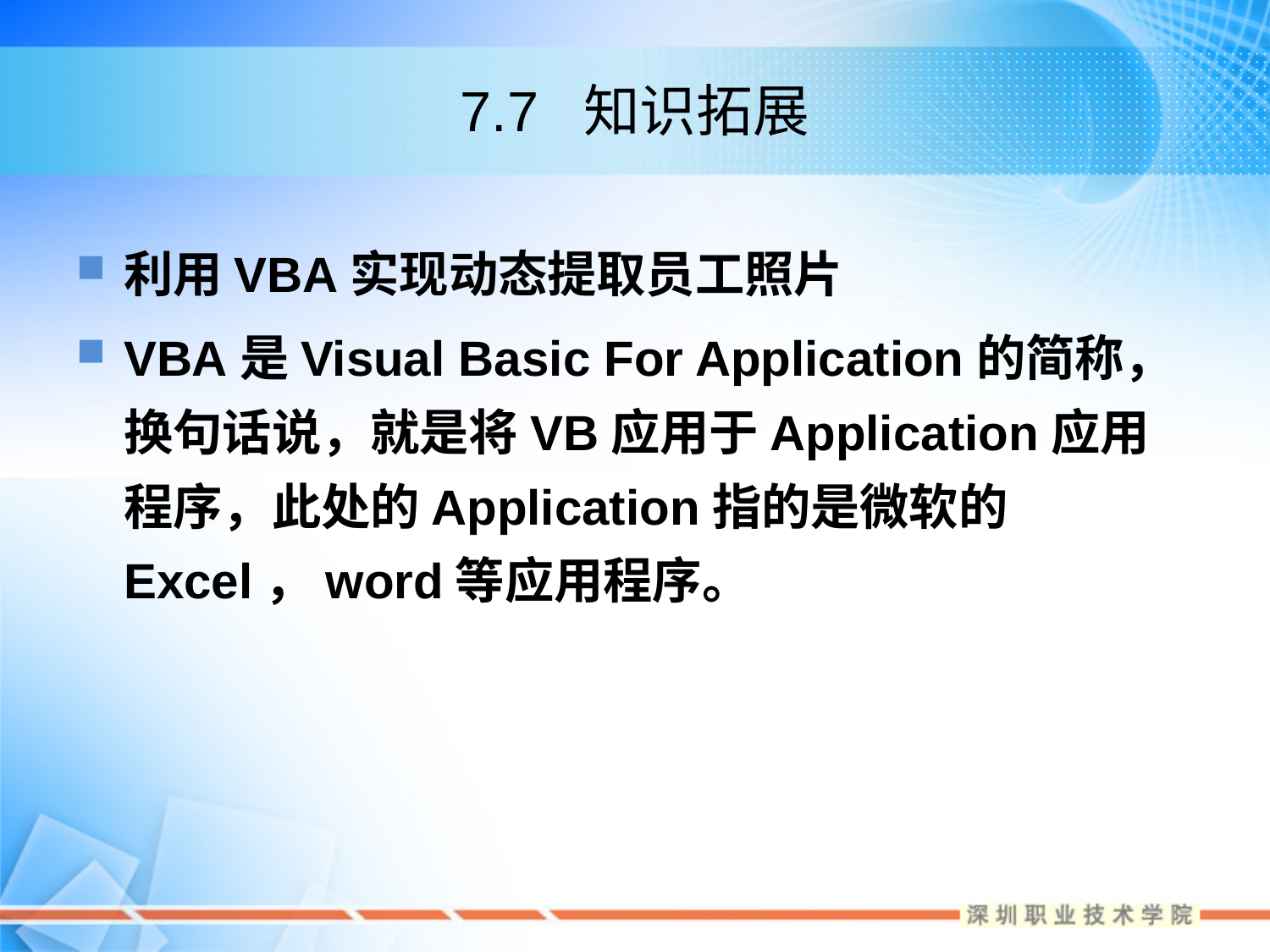

# 7.7  知识拓展
利用VBA实现动态提取员工照片
VBA是Visual Basic For Application的简称，换句话说，就是将VB应用于Application应用程序，此处的Application指的是微软的Excel，word等应用程序。